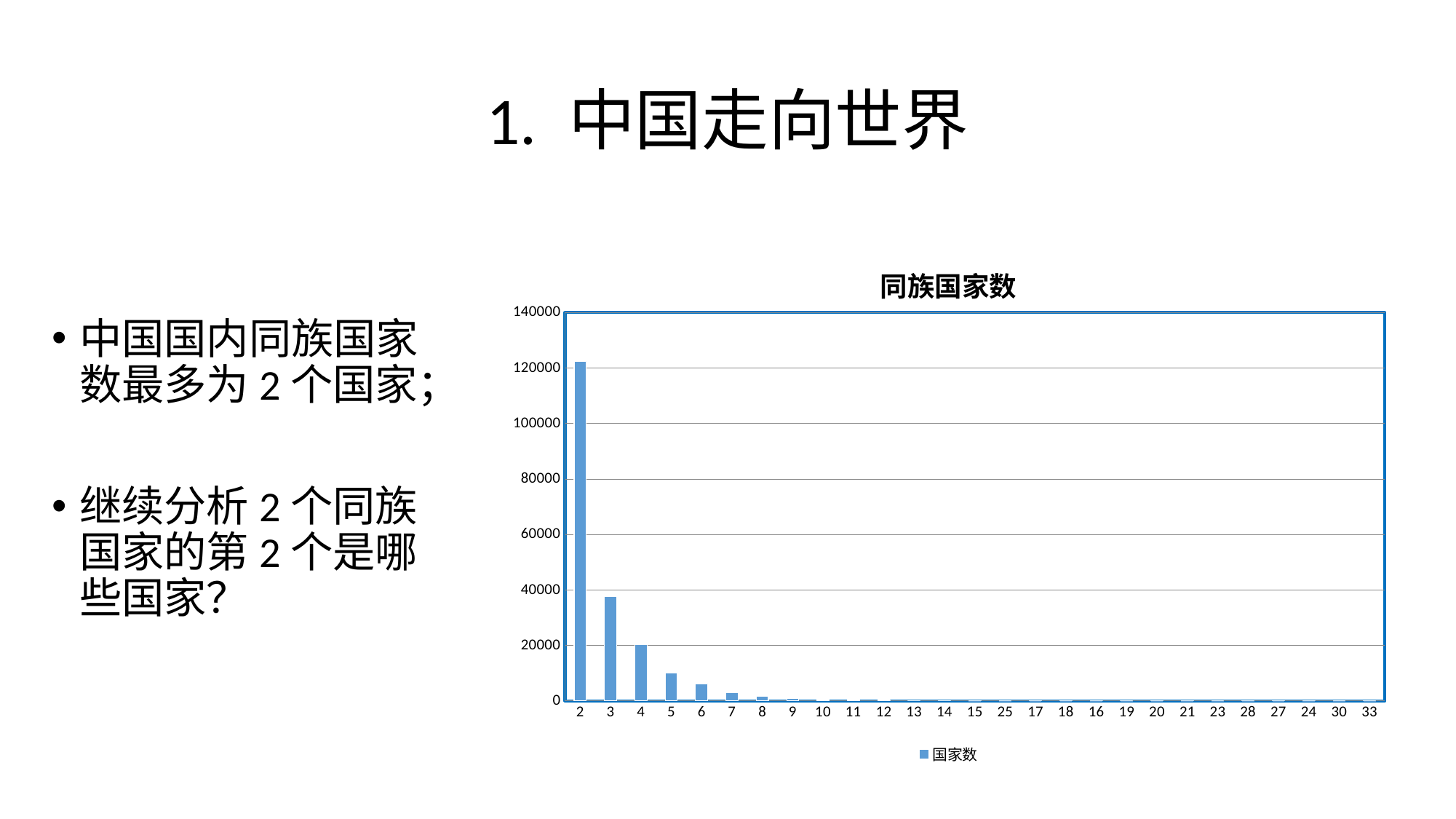

# 1. 中国走向世界

### Chart: 同族国家数

| Category |  |
|---|---|
| 2 | 122440.0 |
| 3 | 37575.0 |
| 4 | 20419.0 |
| 5 | 10026.0 |
| 6 | 6178.0 |
| 7 | 3087.0 |
| 8 | 1639.0 |
| 9 | 890.0 |
| 10 | 504.0 |
| 11 | 287.0 |
| 12 | 234.0 |
| 13 | 137.0 |
| 14 | 120.0 |
| 15 | 104.0 |
| 25 | 62.0 |
| 17 | 47.0 |
| 18 | 46.0 |
| 16 | 46.0 |
| 19 | 17.0 |
| 20 | 12.0 |
| 21 | 8.0 |
| 23 | 5.0 |
| 28 | 3.0 |
| 27 | 2.0 |
| 24 | 2.0 |
| 30 | 2.0 |
| 33 | 1.0 |
中国国内同族国家数最多为2个国家；

继续分析2个同族国家的第2个是哪些国家？